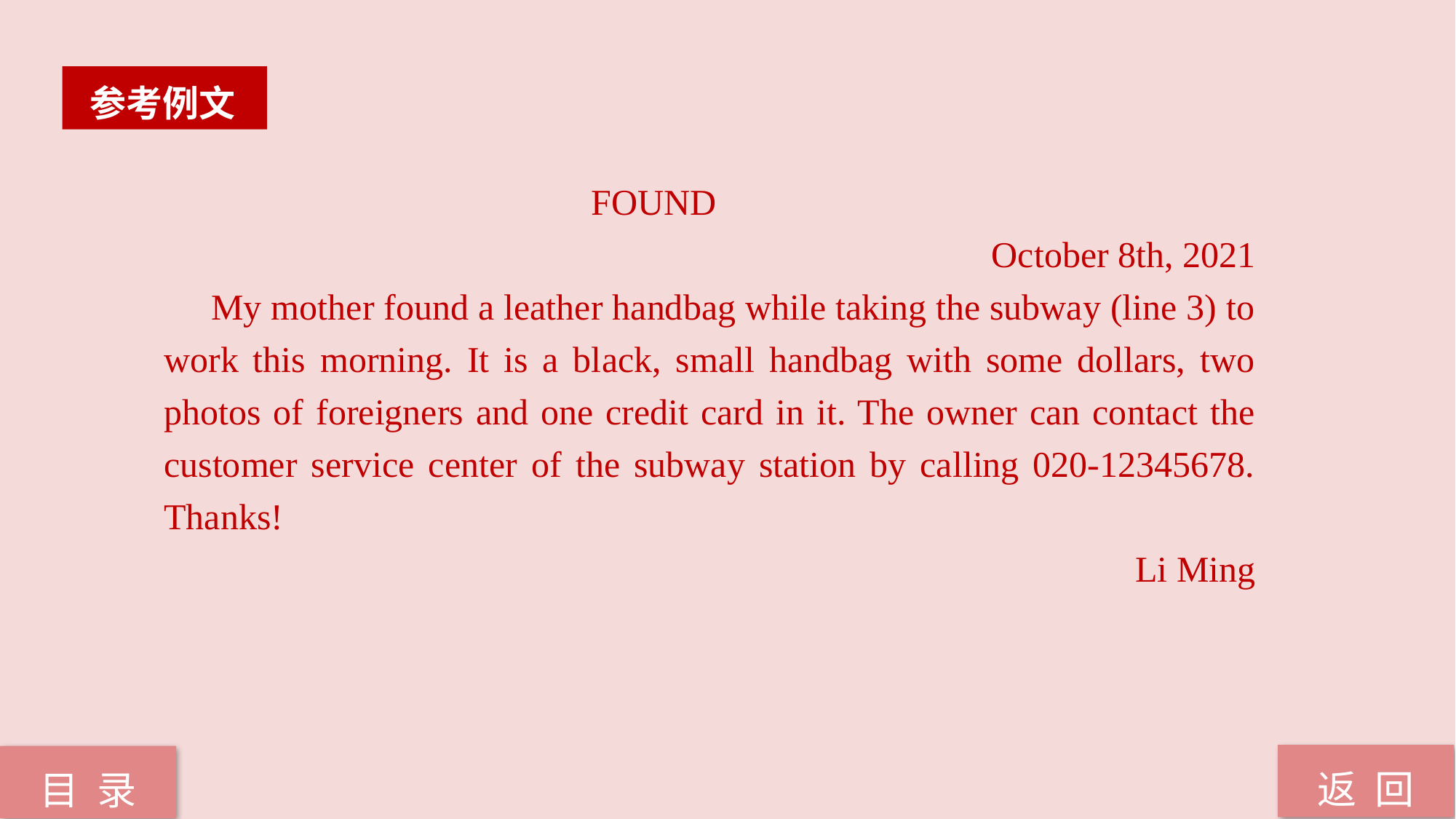

参考例文
                                               FOUND
October 8th, 2021
     My mother found a leather handbag while taking the subway (line 3) to work this morning. It is a black, small handbag with some dollars, two photos of foreigners and one credit card in it. The owner can contact the customer service center of the subway station by calling 020-12345678. Thanks!
Li Ming
返  回